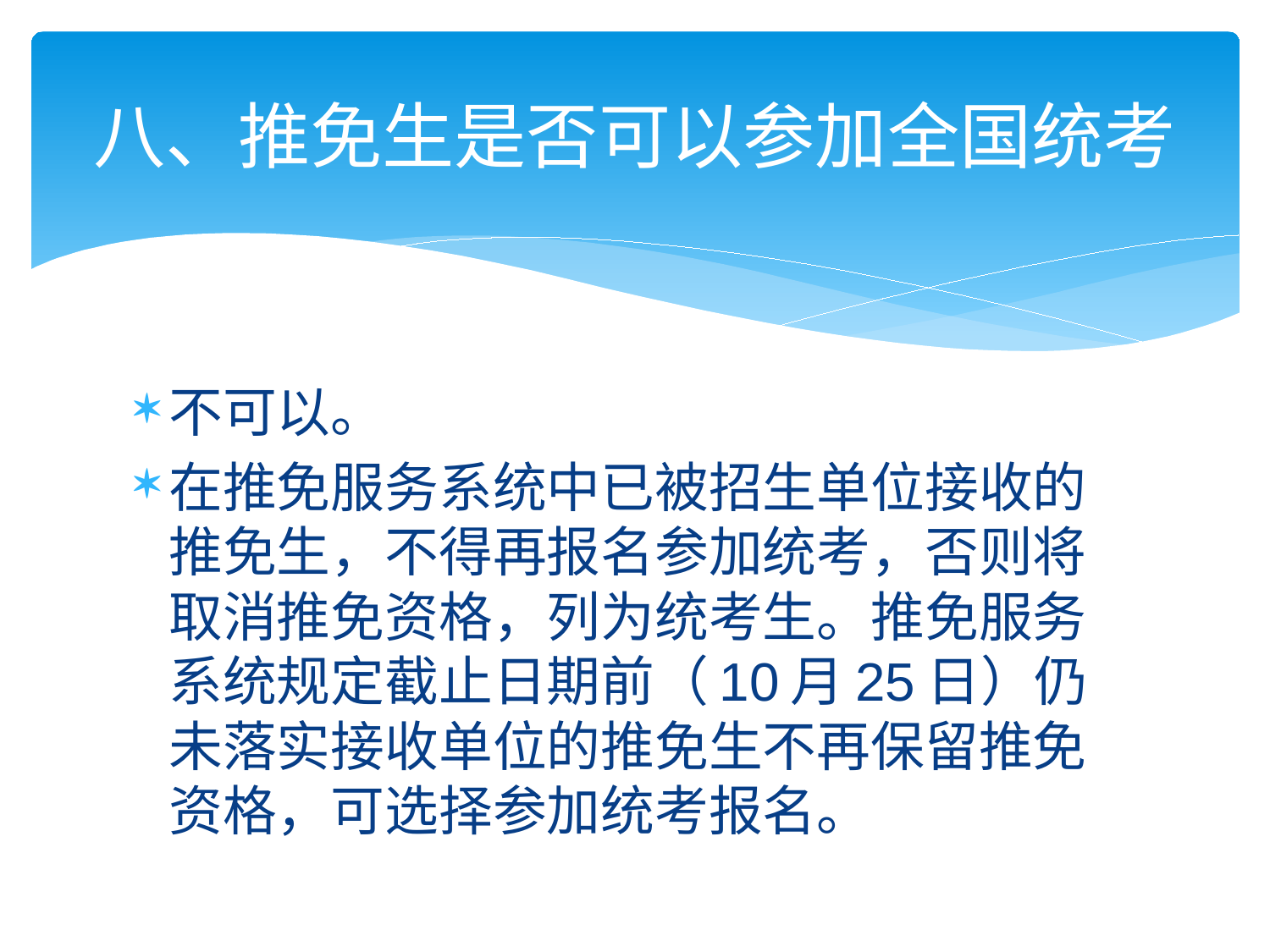

# 八、推免生是否可以参加全国统考
不可以。
在推免服务系统中已被招生单位接收的推免生，不得再报名参加统考，否则将取消推免资格，列为统考生。推免服务系统规定截止日期前（10月25日）仍未落实接收单位的推免生不再保留推免资格，可选择参加统考报名。